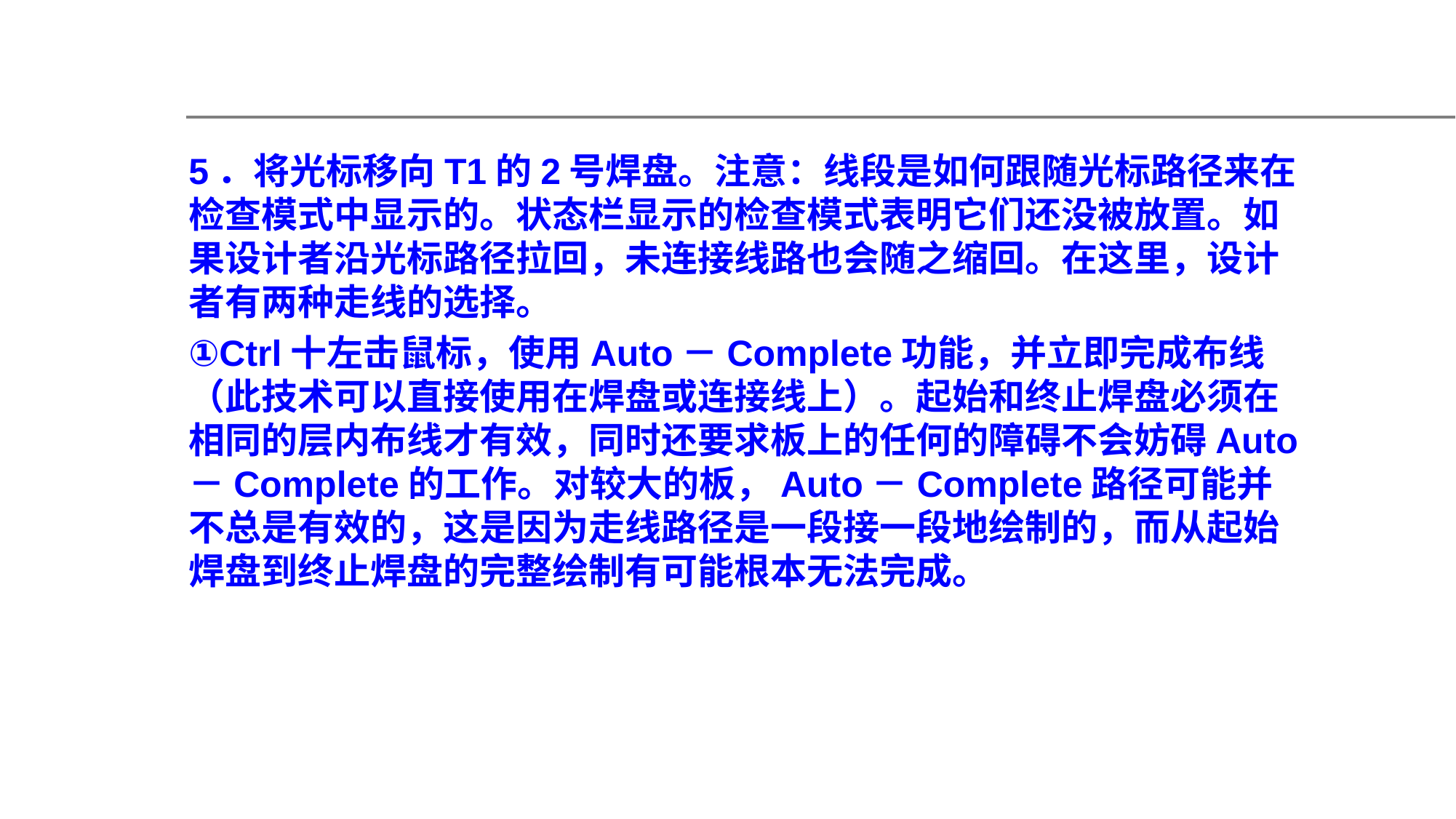

5．将光标移向T1的2号焊盘。注意：线段是如何跟随光标路径来在检查模式中显示的。状态栏显示的检查模式表明它们还没被放置。如果设计者沿光标路径拉回，未连接线路也会随之缩回。在这里，设计者有两种走线的选择。
①Ctrl十左击鼠标，使用Auto－Complete功能，并立即完成布线（此技术可以直接使用在焊盘或连接线上）。起始和终止焊盘必须在相同的层内布线才有效，同时还要求板上的任何的障碍不会妨碍Auto－Complete的工作。对较大的板，Auto－Complete路径可能并不总是有效的，这是因为走线路径是一段接一段地绘制的，而从起始焊盘到终止焊盘的完整绘制有可能根本无法完成。